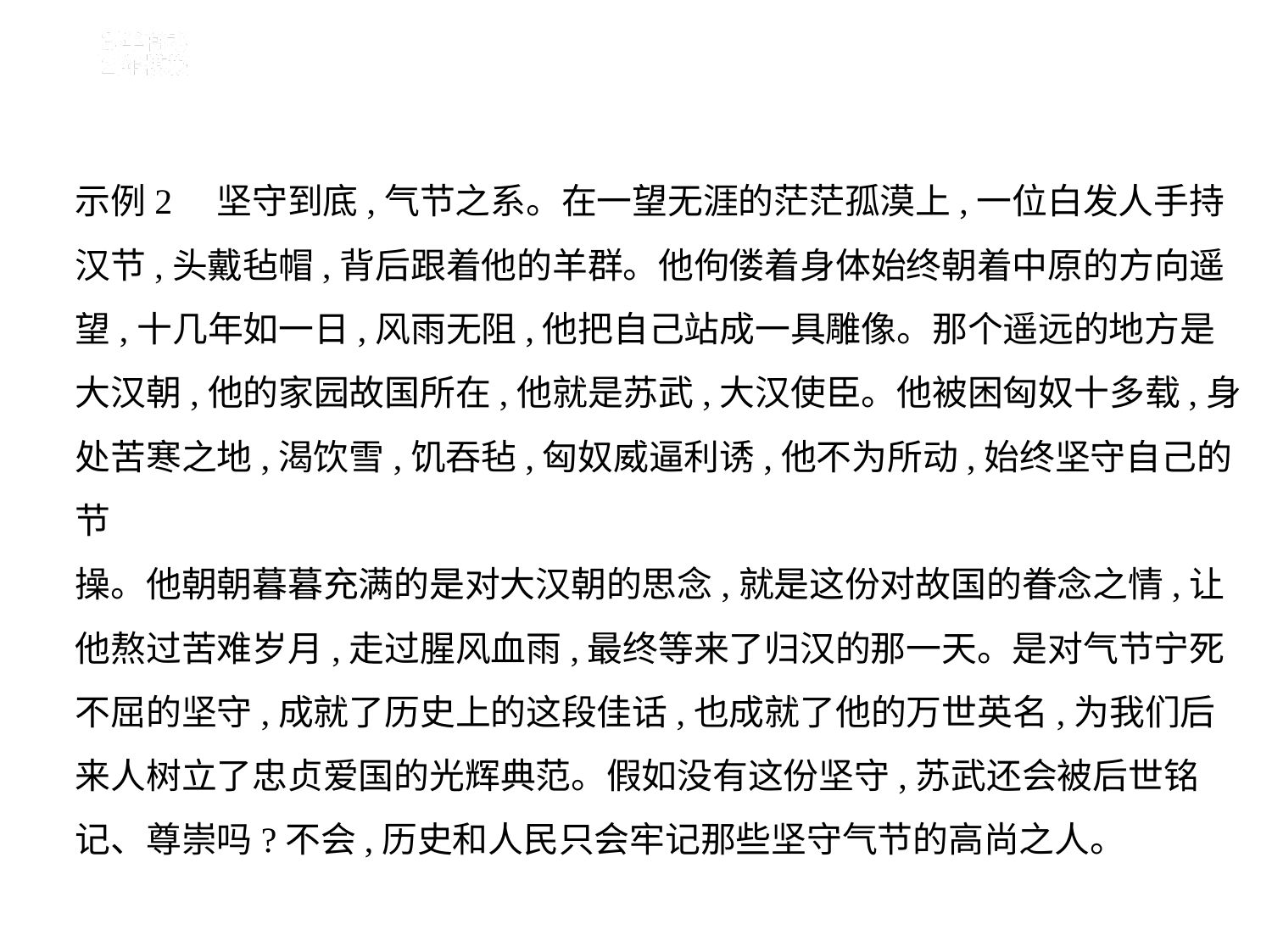

示例2    坚守到底,气节之系。在一望无涯的茫茫孤漠上,一位白发人手持
汉节,头戴毡帽,背后跟着他的羊群。他佝偻着身体始终朝着中原的方向遥
望,十几年如一日,风雨无阻,他把自己站成一具雕像。那个遥远的地方是
大汉朝,他的家园故国所在,他就是苏武,大汉使臣。他被困匈奴十多载,身
处苦寒之地,渴饮雪,饥吞毡,匈奴威逼利诱,他不为所动,始终坚守自己的节
操。他朝朝暮暮充满的是对大汉朝的思念,就是这份对故国的眷念之情,让
他熬过苦难岁月,走过腥风血雨,最终等来了归汉的那一天。是对气节宁死
不屈的坚守,成就了历史上的这段佳话,也成就了他的万世英名,为我们后
来人树立了忠贞爱国的光辉典范。假如没有这份坚守,苏武还会被后世铭
记、尊崇吗?不会,历史和人民只会牢记那些坚守气节的高尚之人。